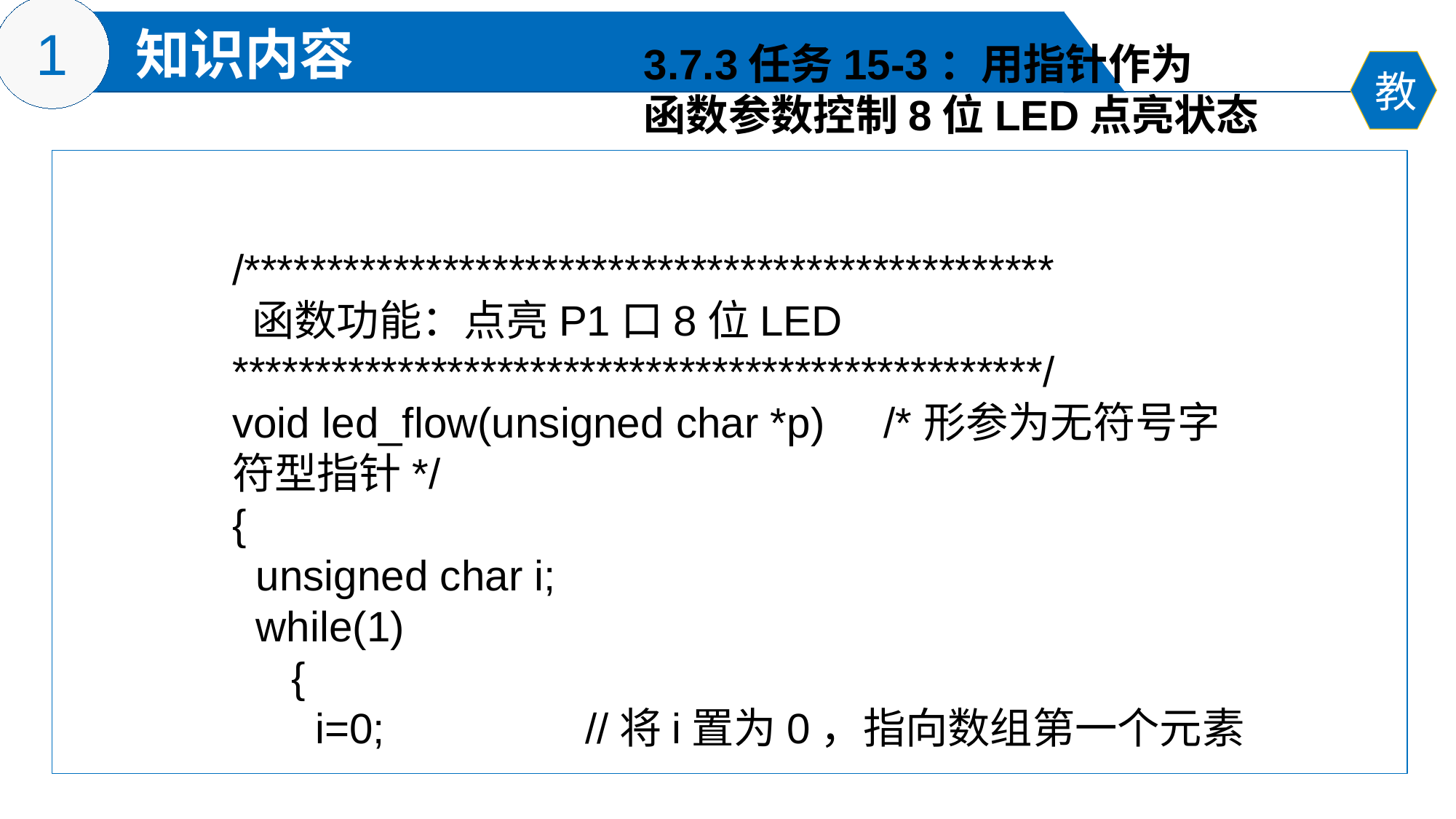

3.7.3任务15-3：用指针作为
函数参数控制8位LED点亮状态
/*************************************************
 函数功能：点亮P1口8位LED
*************************************************/
void led_flow(unsigned char *p)     /*形参为无符号字符型指针*/
{
  unsigned char i;
  while(1)
     {
       i=0;                 //将i置为0，指向数组第一个元素